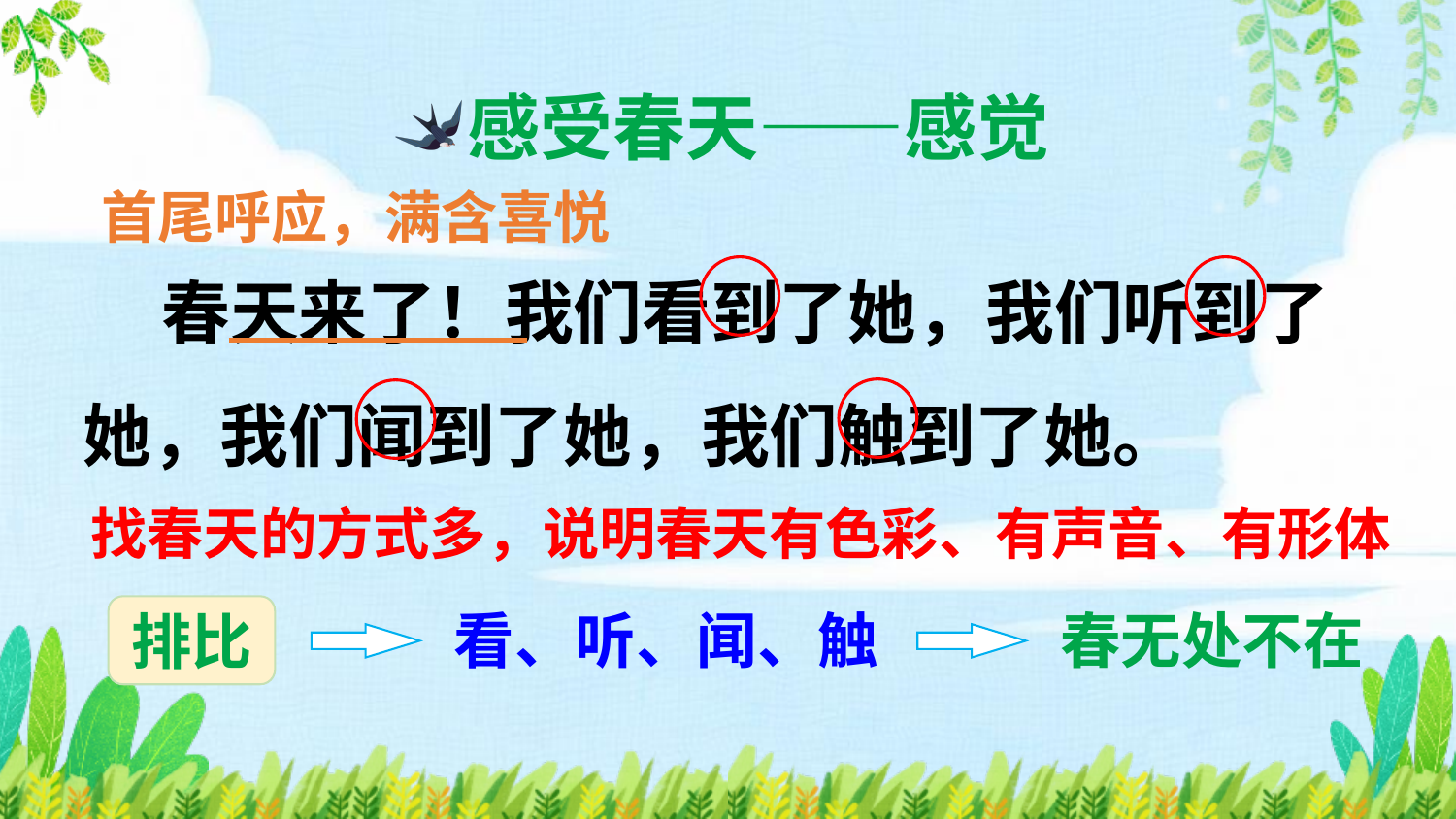

感受春天——感觉
首尾呼应，满含喜悦
    春天来了！我们看到了她，我们听到了她，我们闻到了她，我们触到了她。

找春天的方式多，说明春天有色彩、有声音、有形体
看、听、闻、触

春无处不在

排比